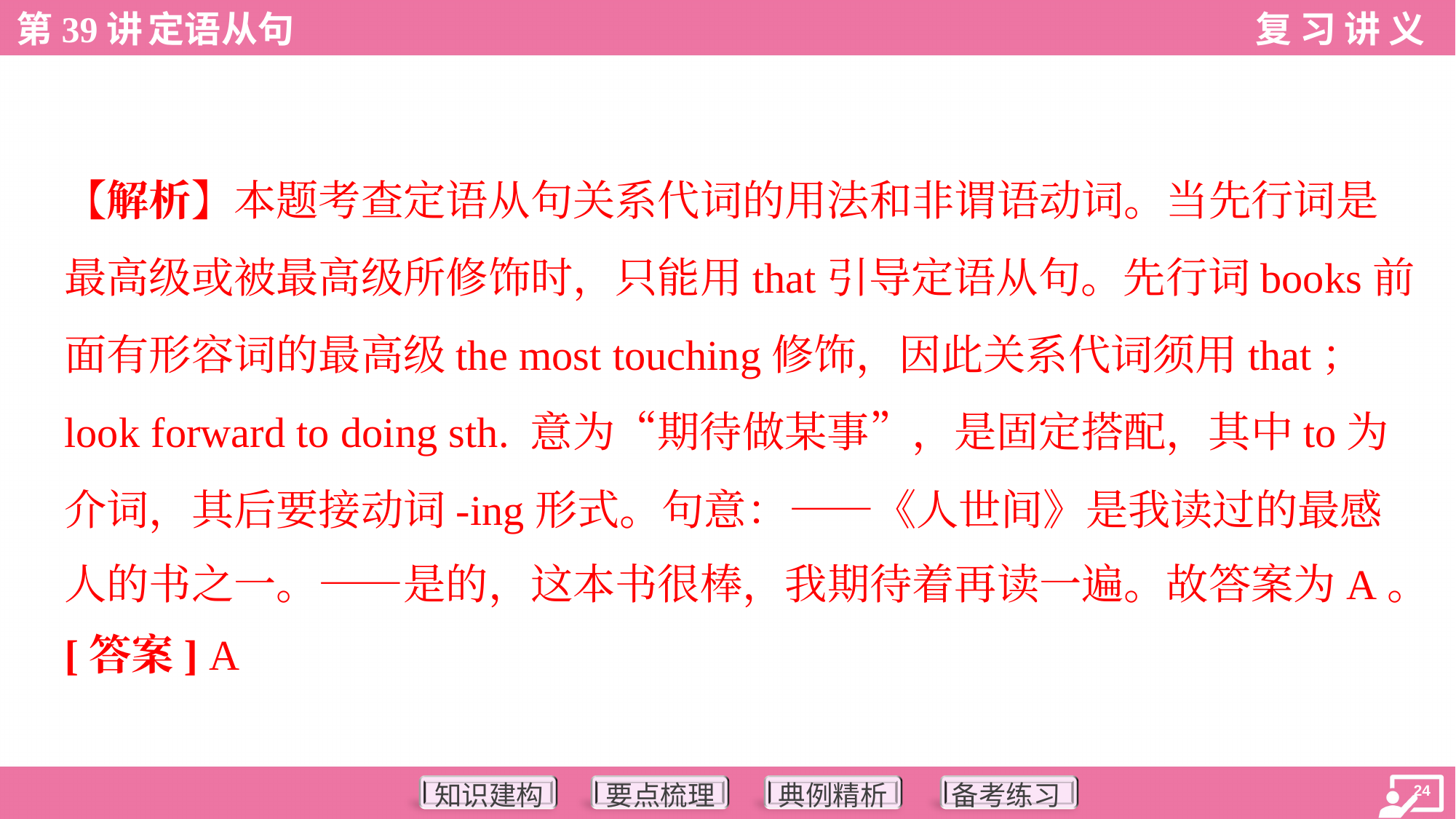

【解析】本题考查定语从句关系代词的用法和非谓语动词。当先行词是
最高级或被最高级所修饰时，只能用that引导定语从句。先行词books前
面有形容词的最高级the most touching修饰，因此关系代词须用that；
look forward to doing sth. 意为“期待做某事”，是固定搭配，其中to为
介词，其后要接动词-ing形式。句意：——《人世间》是我读过的最感
人的书之一。——是的，这本书很棒，我期待着再读一遍。故答案为A。
[答案] A